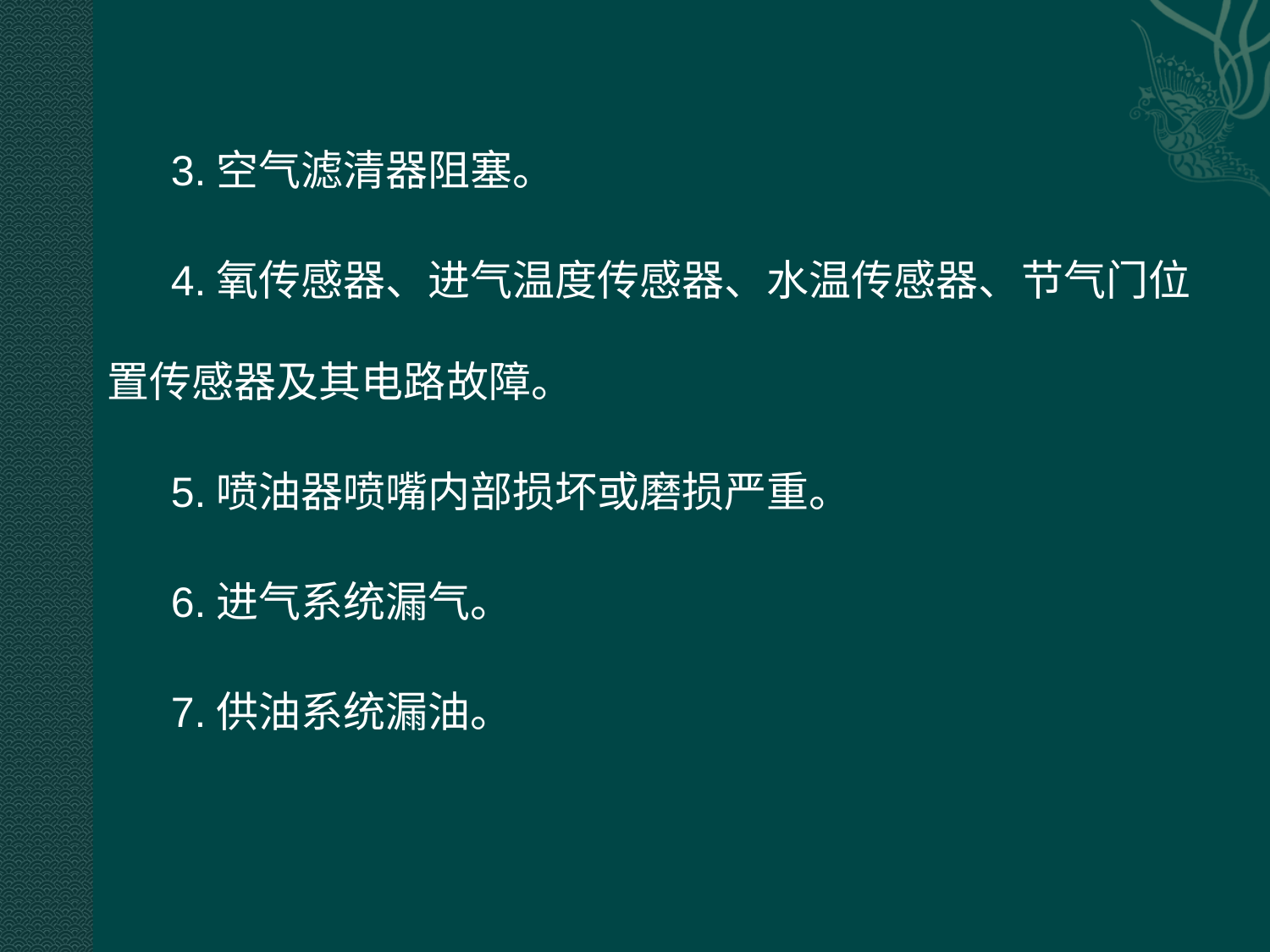

3.空气滤清器阻塞。
4.氧传感器、进气温度传感器、水温传感器、节气门位置传感器及其电路故障。
5.喷油器喷嘴内部损坏或磨损严重。
6.进气系统漏气。
7.供油系统漏油。